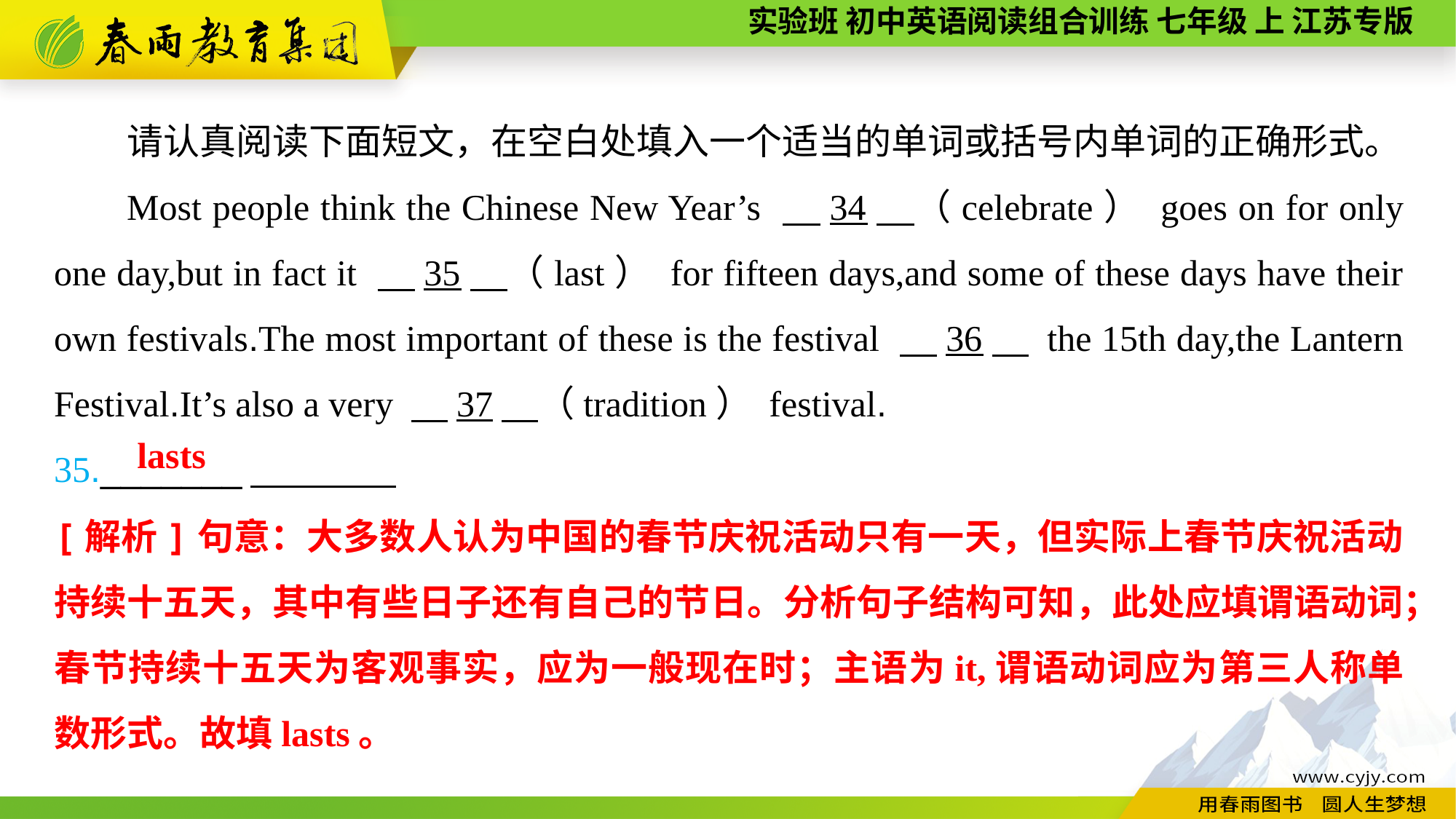

请认真阅读下面短文，在空白处填入一个适当的单词或括号内单词的正确形式。
Most people think the Chinese New Year’s 　34　（celebrate） goes on for only one day,but in fact it 　35　（last） for fifteen days,and some of these days have their own festivals.The most important of these is the festival 　36　 the 15th day,the Lantern Festival.It’s also a very 　37　（tradition） festival.
35._______
lasts
[解析]句意：大多数人认为中国的春节庆祝活动只有一天，但实际上春节庆祝活动持续十五天，其中有些日子还有自己的节日。分析句子结构可知，此处应填谓语动词；春节持续十五天为客观事实，应为一般现在时；主语为it,谓语动词应为第三人称单数形式。故填lasts。